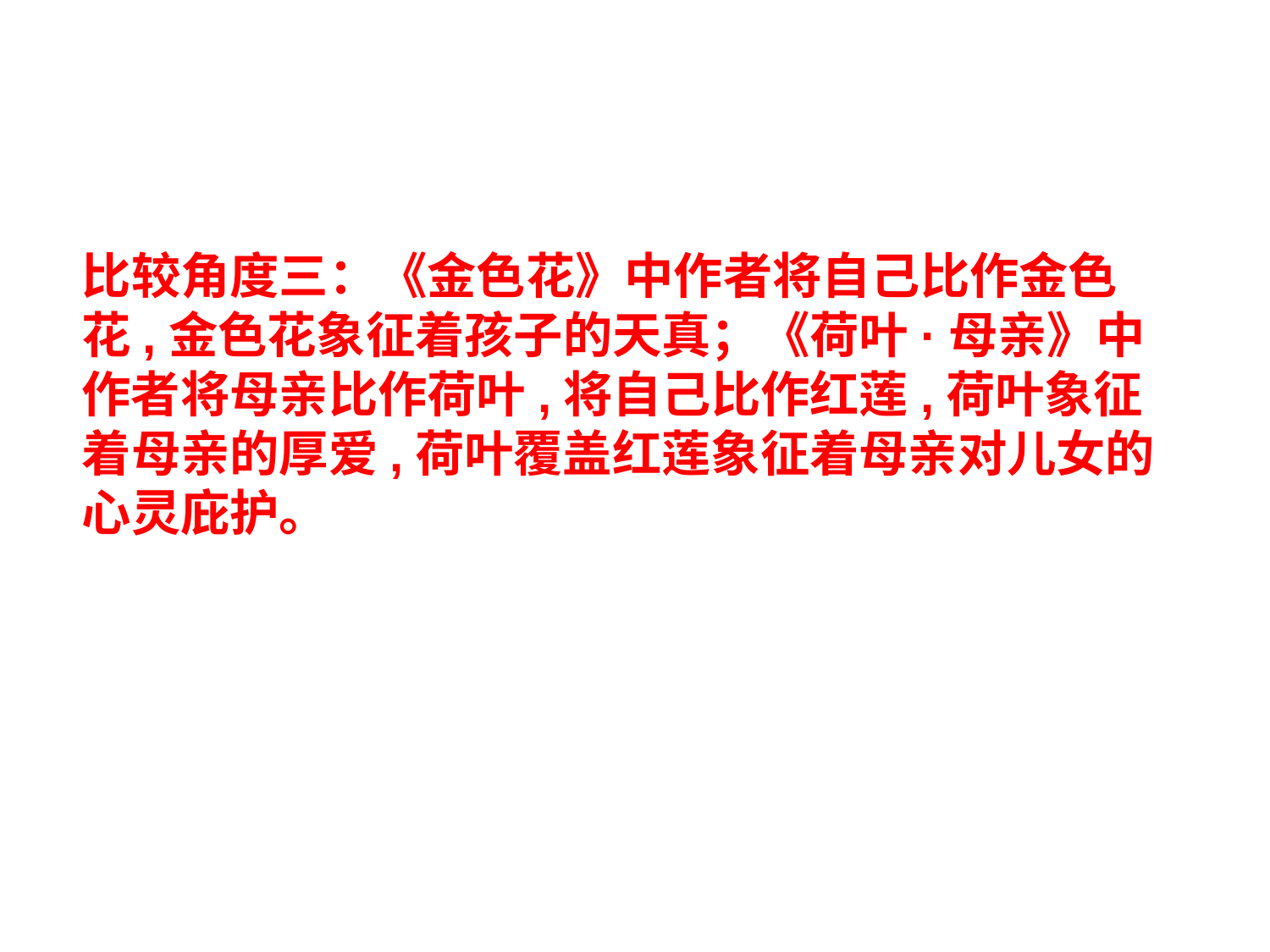

比较角度三：《金色花》中作者将自己比作金色花,金色花象征着孩子的天真；《荷叶·母亲》中作者将母亲比作荷叶,将自己比作红莲,荷叶象征着母亲的厚爱,荷叶覆盖红莲象征着母亲对儿女的心灵庇护。